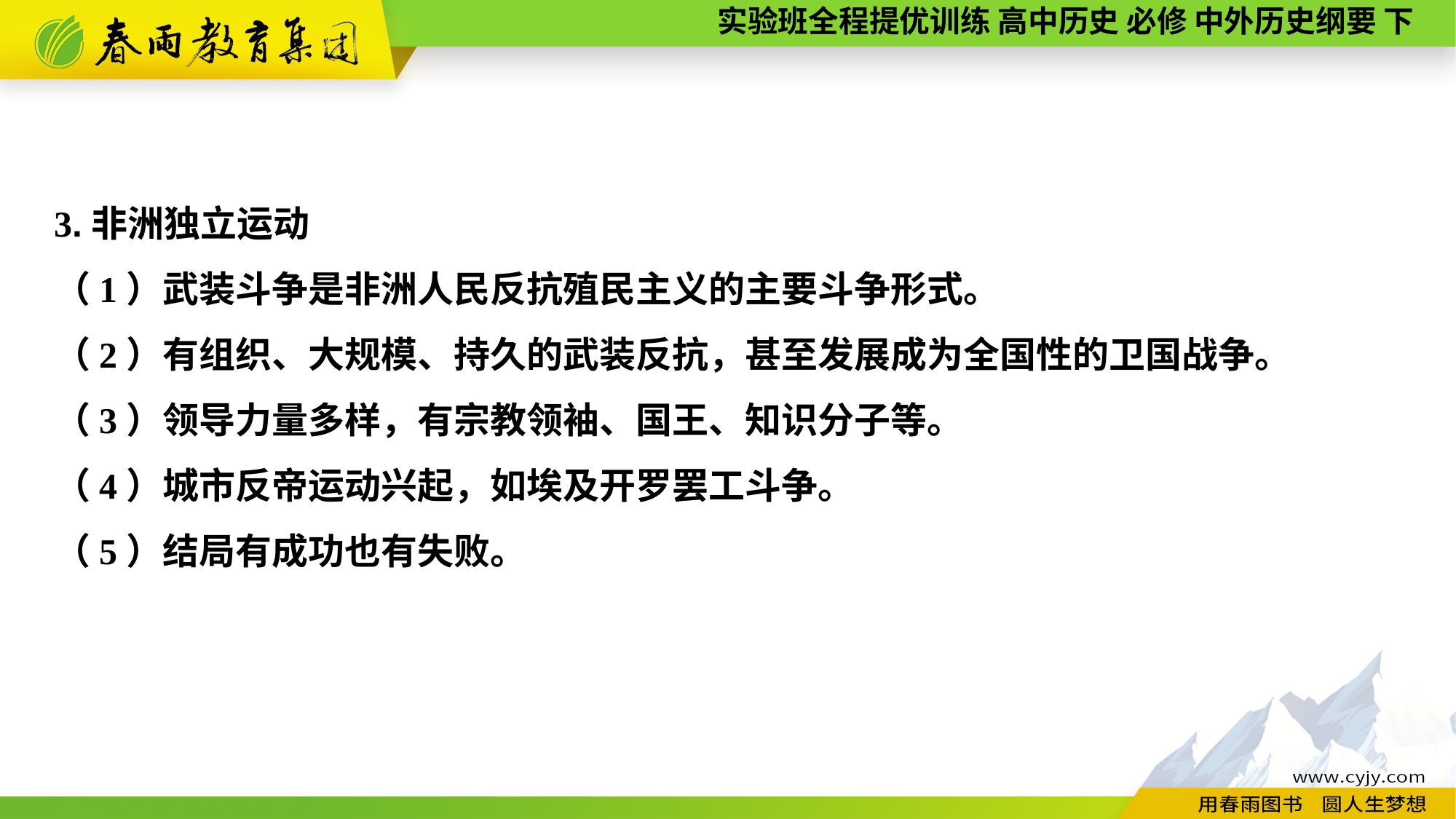

3.非洲独立运动
（1）武装斗争是非洲人民反抗殖民主义的主要斗争形式。
（2）有组织、大规模、持久的武装反抗，甚至发展成为全国性的卫国战争。
（3）领导力量多样，有宗教领袖、国王、知识分子等。
（4）城市反帝运动兴起，如埃及开罗罢工斗争。
（5）结局有成功也有失败。